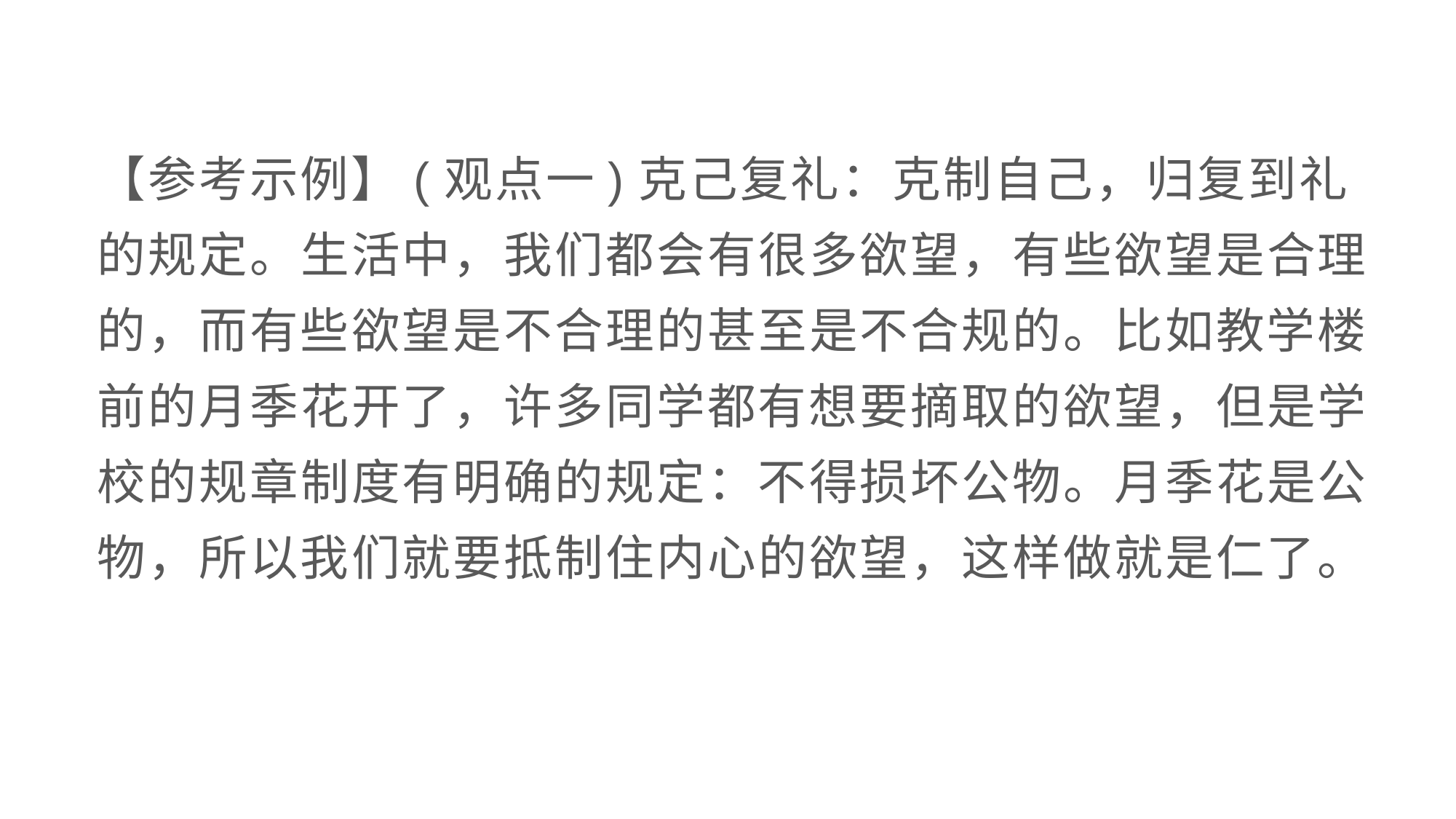

【参考示例】(观点一)克己复礼：克制自己，归复到礼的规定。生活中，我们都会有很多欲望，有些欲望是合理的，而有些欲望是不合理的甚至是不合规的。比如教学楼前的月季花开了，许多同学都有想要摘取的欲望，但是学校的规章制度有明确的规定：不得损坏公物。月季花是公物，所以我们就要抵制住内心的欲望，这样做就是仁了。